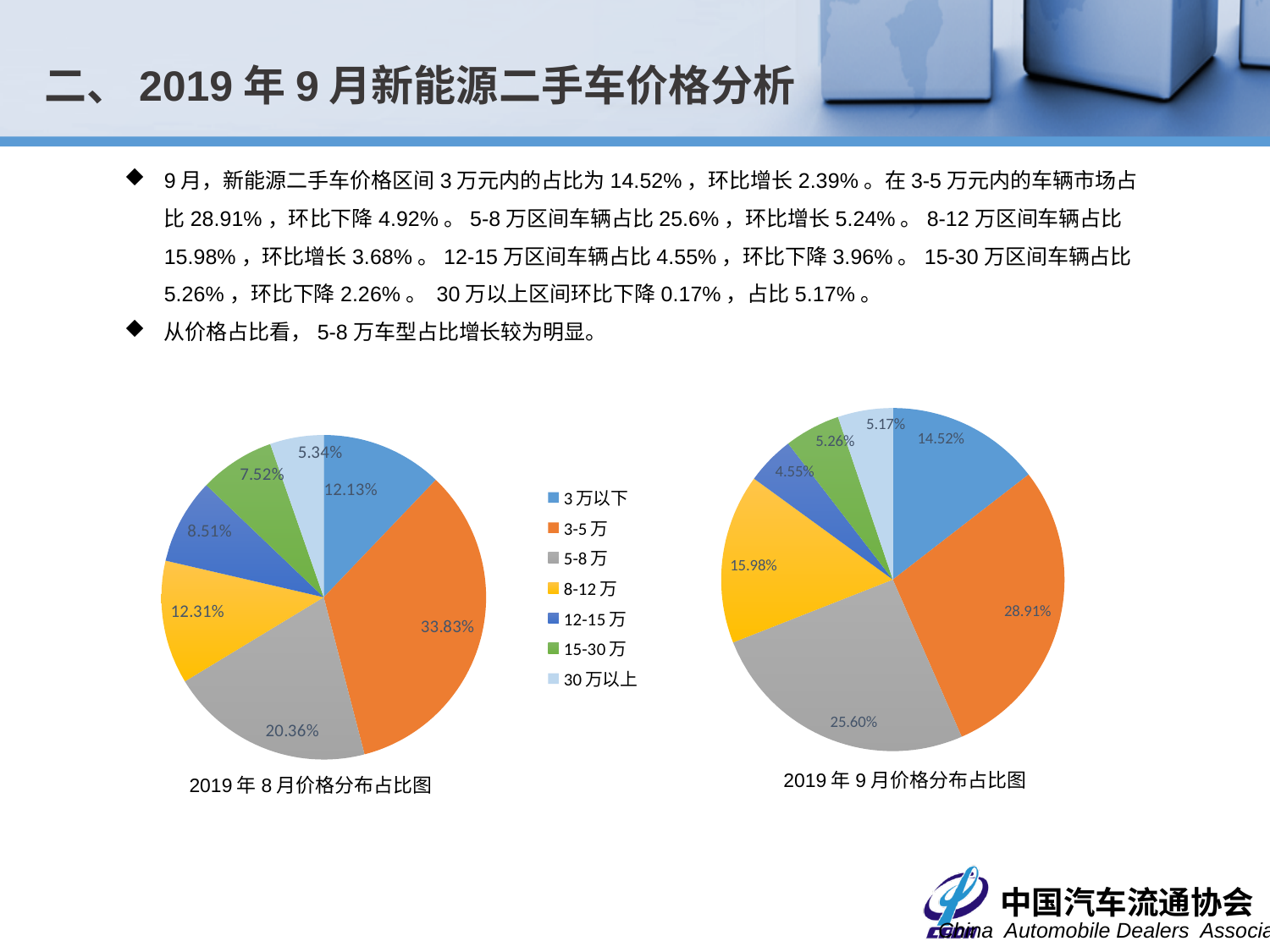

二、2019年9月新能源二手车价格分析
9月，新能源二手车价格区间3万元内的占比为14.52%，环比增长2.39%。在3-5万元内的车辆市场占比28.91%，环比下降4.92%。5-8万区间车辆占比25.6%，环比增长5.24%。8-12万区间车辆占比15.98%，环比增长3.68%。12-15万区间车辆占比4.55%，环比下降3.96%。15-30万区间车辆占比5.26%，环比下降2.26%。 30万以上区间环比下降0.17%，占比5.17%。
从价格占比看，5-8万车型占比增长较为明显。

### Chart

| Category |
|---|

### Chart

| Category |  |
|---|---|
| 3万以下 | 0.14515297353042284 |
| 3-5万 | 0.28910278446201443 |
| 5-8万 | 0.25601581299415604 |
| 8-12万 | 0.1598487452732898 |
| 12-15万 | 0.04554829838432451 |
| 15-30万 | 0.052595393606050186 |
| 30万以上 | 0.05173599174974218 |

### Chart

| Category |  |
|---|---|
| 3万以下 | 0.121285140562249 |
| 3-5万 | 0.3383132530120482 |
| 5-8万 | 0.2036144578313253 |
| 8-12万 | 0.12305220883534136 |
| 12-15万 | 0.08514056224899598 |
| 15-30万 | 0.07518072289156627 |
| 30万以上 | 0.053413654618473895 |
2019年9月价格分布占比图
2019年8月价格分布占比图